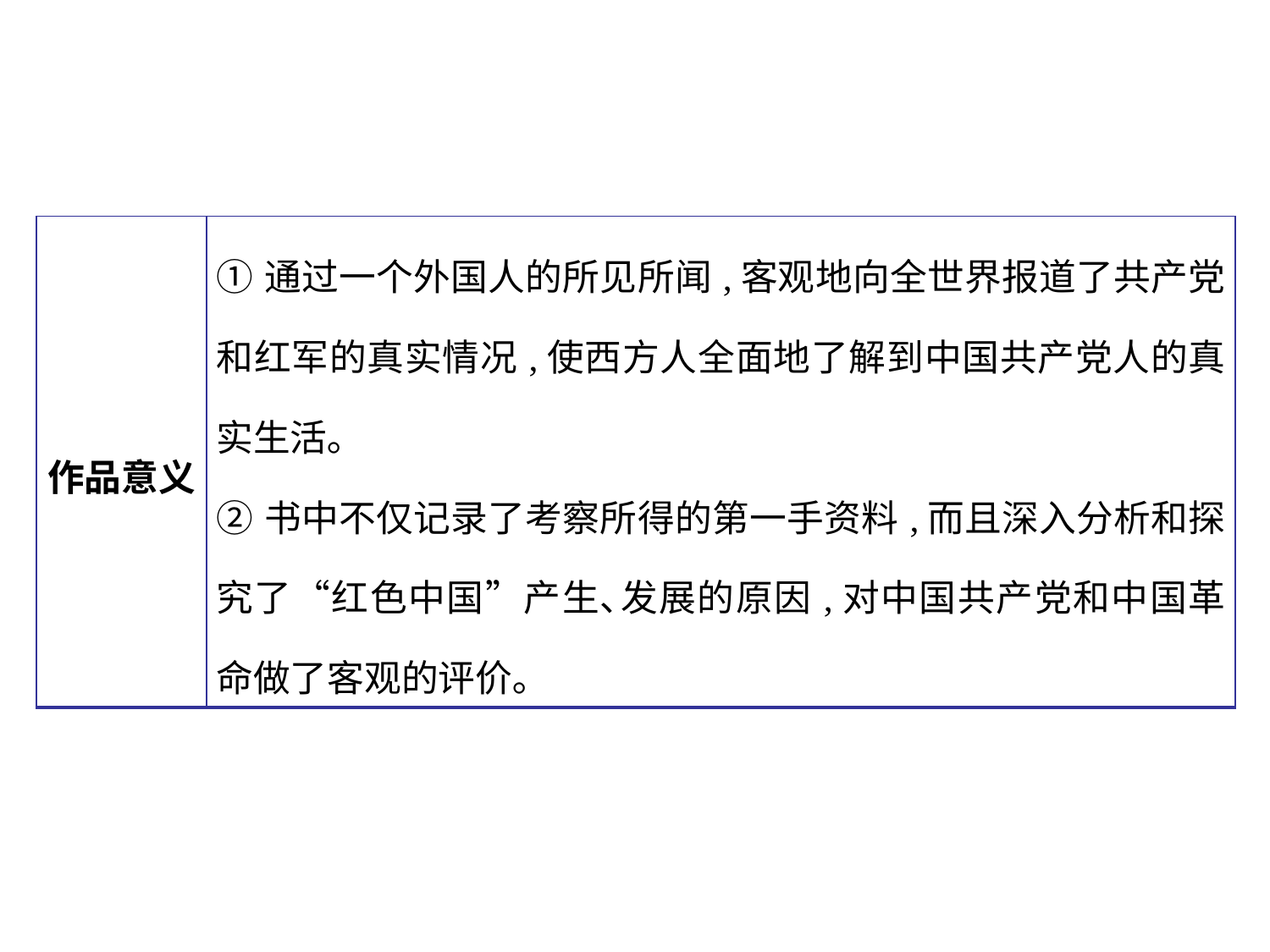

| 作品意义 | ①通过一个外国人的所见所闻,客观地向全世界报道了共产党和红军的真实情况,使西方人全面地了解到中国共产党人的真实生活｡ ②书中不仅记录了考察所得的第一手资料,而且深入分析和探究了“红色中国”产生､发展的原因,对中国共产党和中国革命做了客观的评价｡ |
| --- | --- |